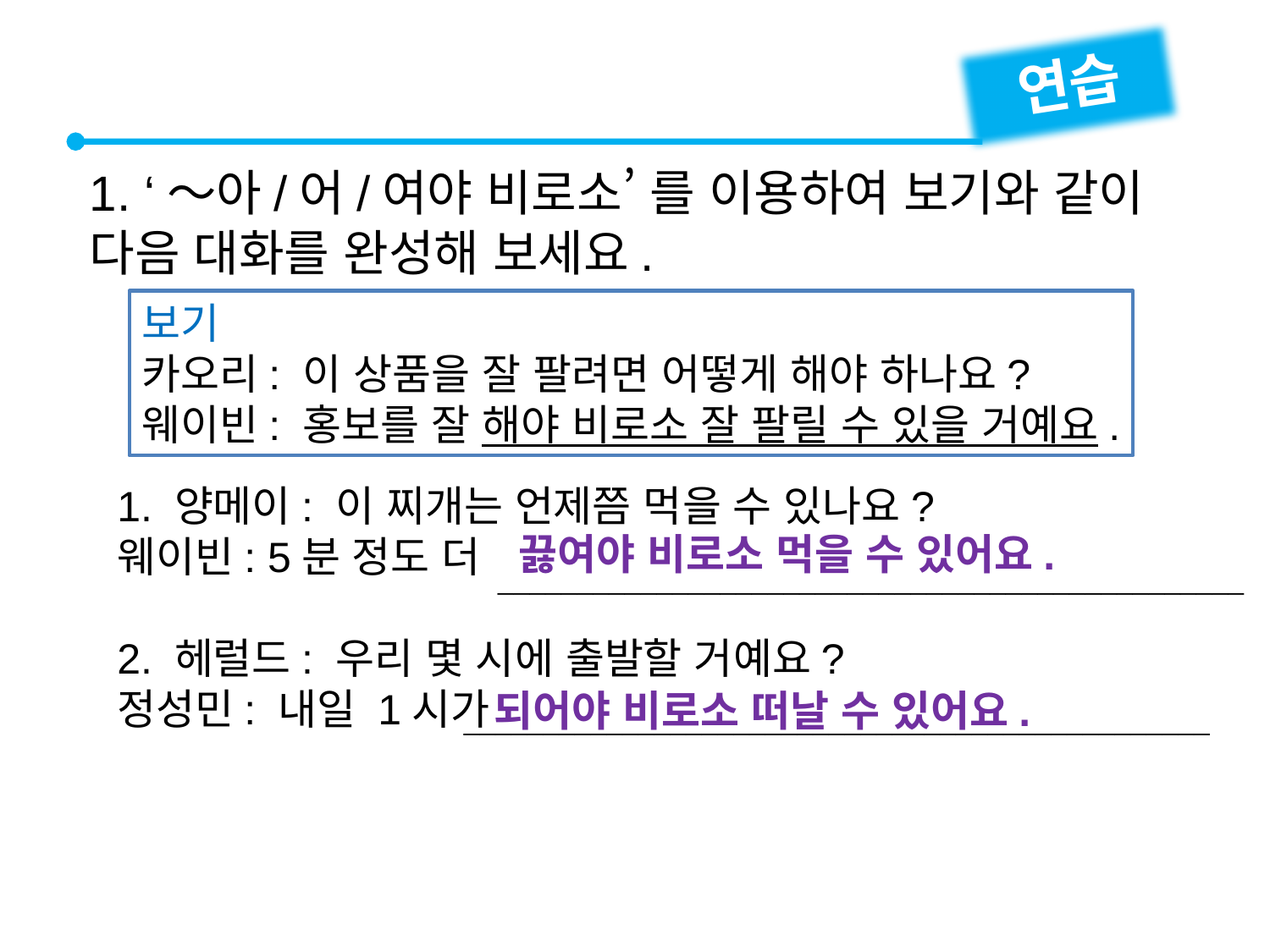

연습
1. ‘～아/어/여야 비로소’ 를 이용하여 보기와 같이 다음 대화를 완성해 보세요.
보기
카오리: 이 상품을 잘 팔려면 어떻게 해야 하나요?
웨이빈: 홍보를 잘 해야 비로소 잘 팔릴 수 있을 거예요.
1. 양메이: 이 찌개는 언제쯤 먹을 수 있나요?
웨이빈: 5분 정도 더

2. 헤럴드: 우리 몇 시에 출발할 거예요?
정성민: 내일 1시가
끓여야 비로소 먹을 수 있어요.
_______________________________________________
되어야 비로소 떠날 수 있어요.
_______________________________________________